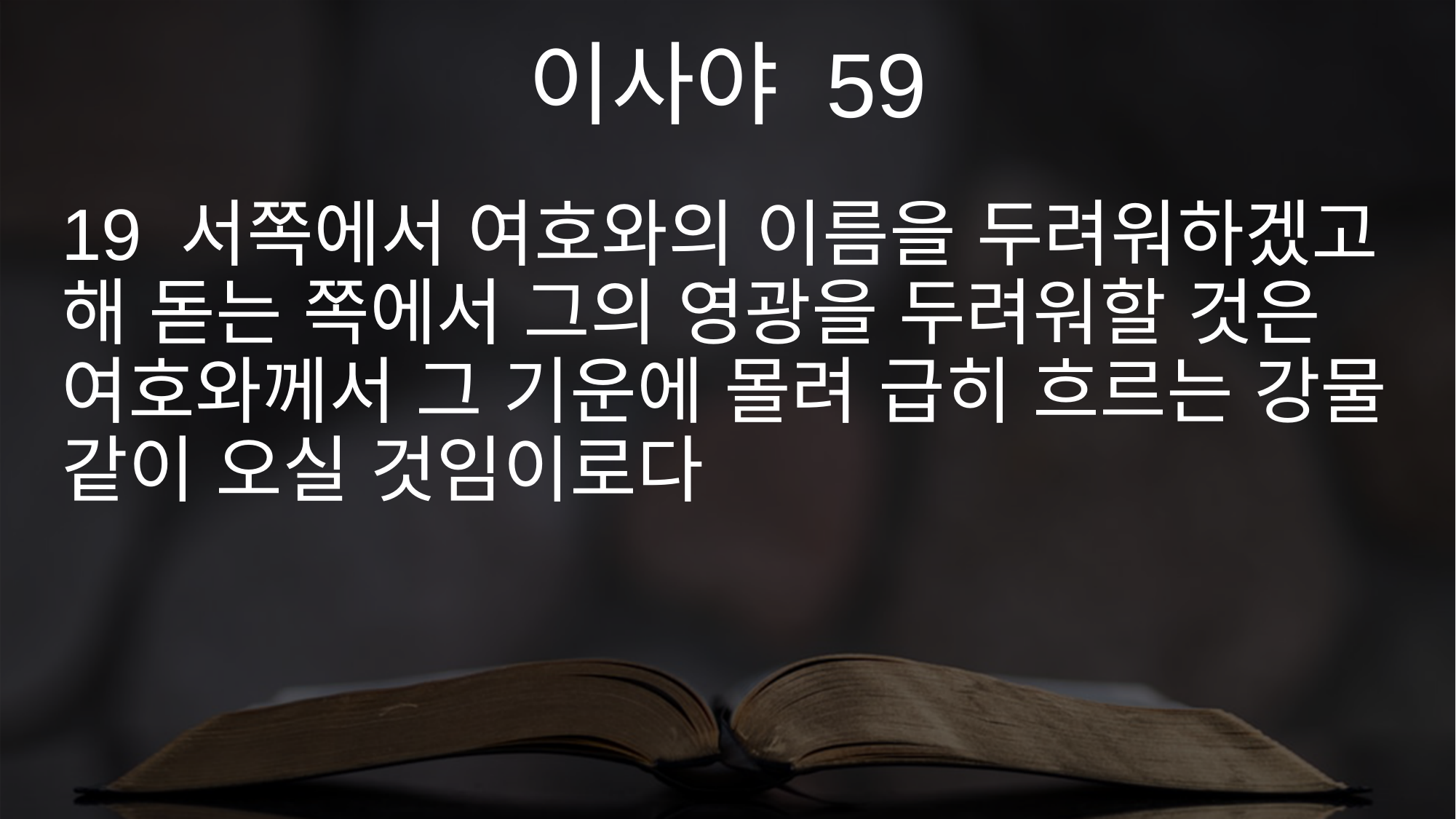

이사야 59
19 서쪽에서 여호와의 이름을 두려워하겠고 해 돋는 쪽에서 그의 영광을 두려워할 것은 여호와께서 그 기운에 몰려 급히 흐르는 강물 같이 오실 것임이로다